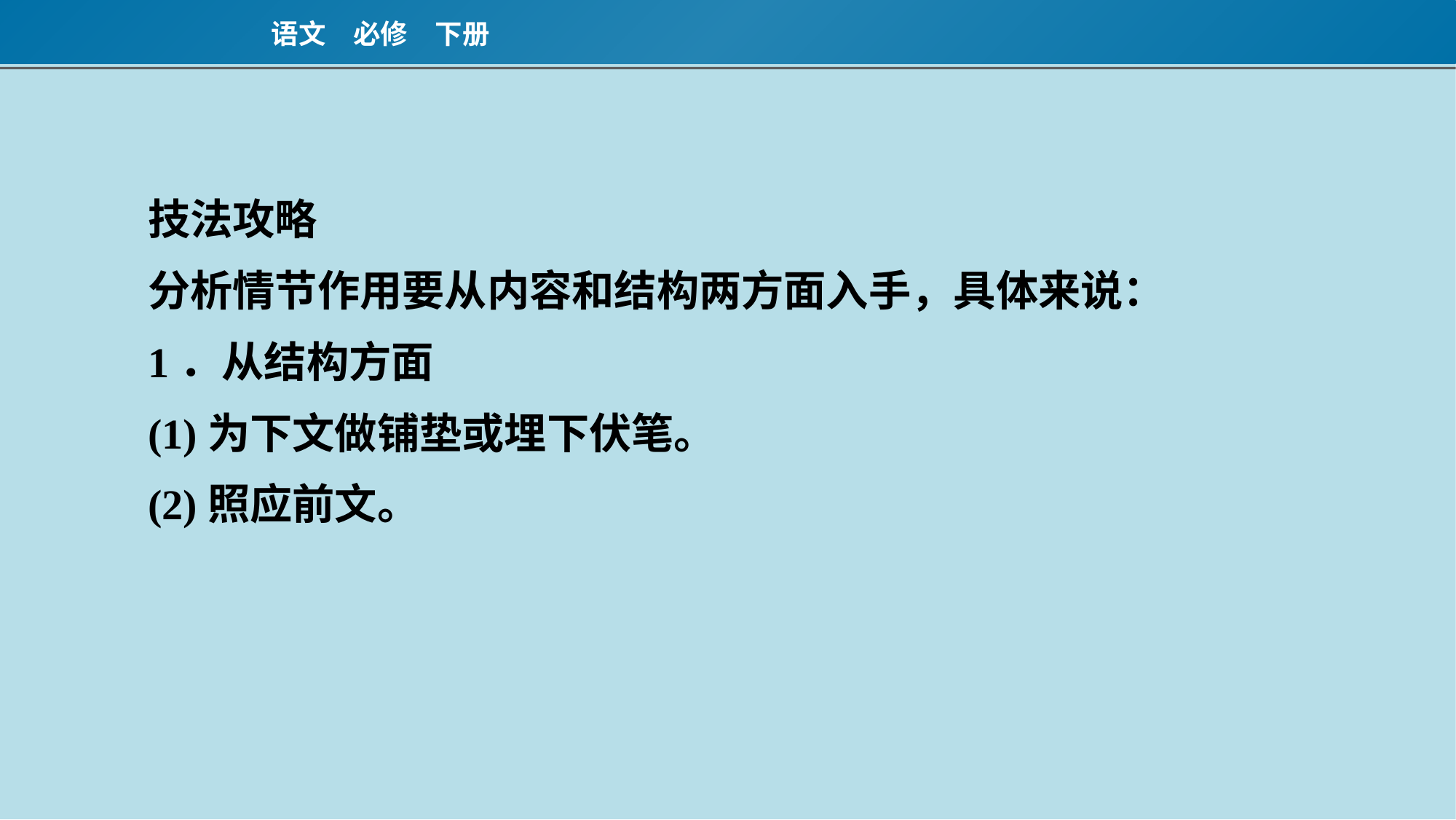

技法攻略
分析情节作用要从内容和结构两方面入手，具体来说：
1．从结构方面
(1)为下文做铺垫或埋下伏笔。
(2)照应前文。